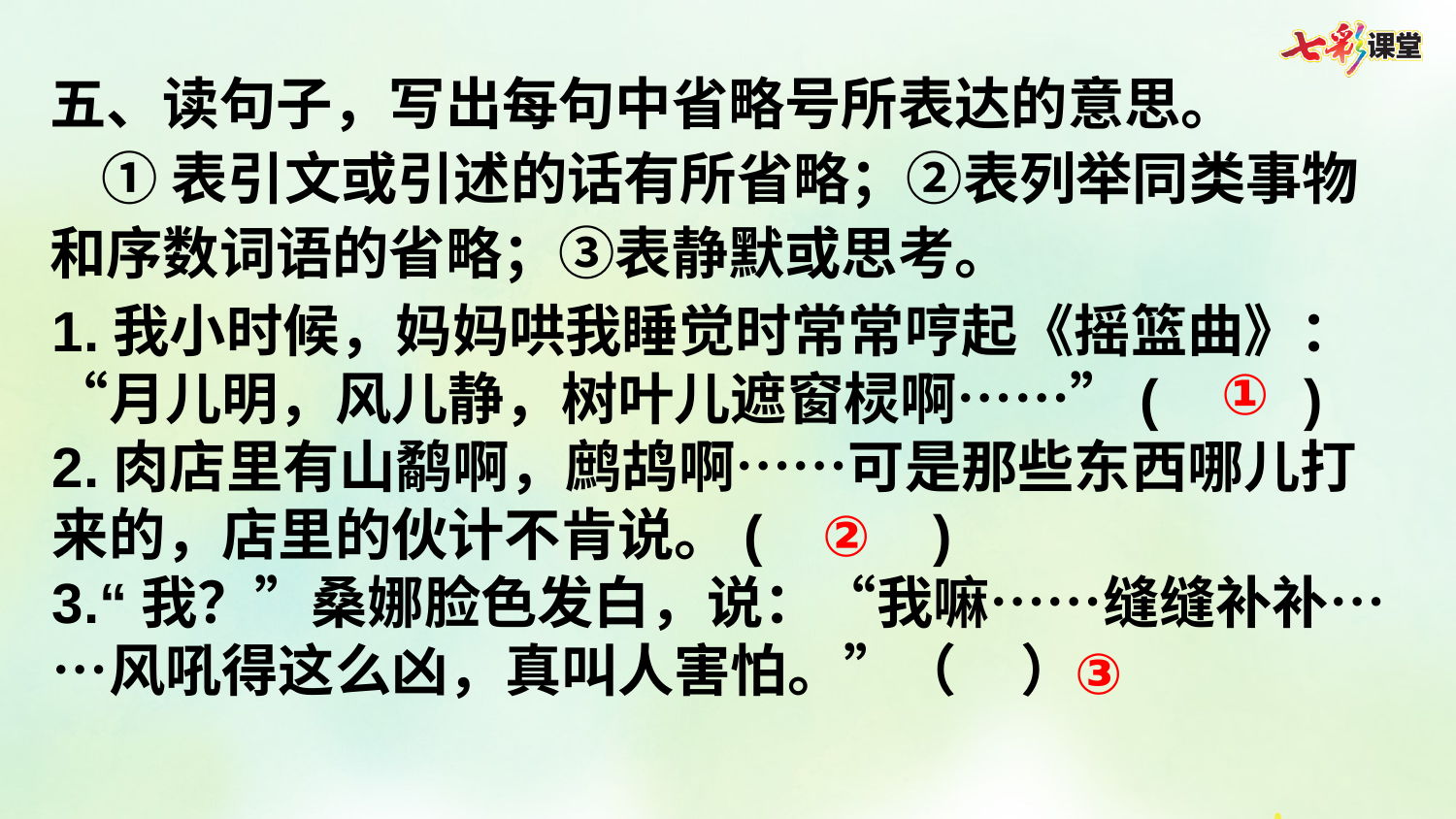

五、读句子，写出每句中省略号所表达的意思。
    ①表引文或引述的话有所省略；②表列举同类事物和序数词语的省略；③表静默或思考。
1.我小时候，妈妈哄我睡觉时常常哼起《摇篮曲》：“月儿明，风儿静，树叶儿遮窗棂啊……”(      )
2.肉店里有山鹬啊，鹧鸪啊……可是那些东西哪儿打来的，店里的伙计不肯说。(      )
3.“我？”桑娜脸色发白，说：“我嘛……缝缝补补……风吼得这么凶，真叫人害怕。”（     ）
①
②
③